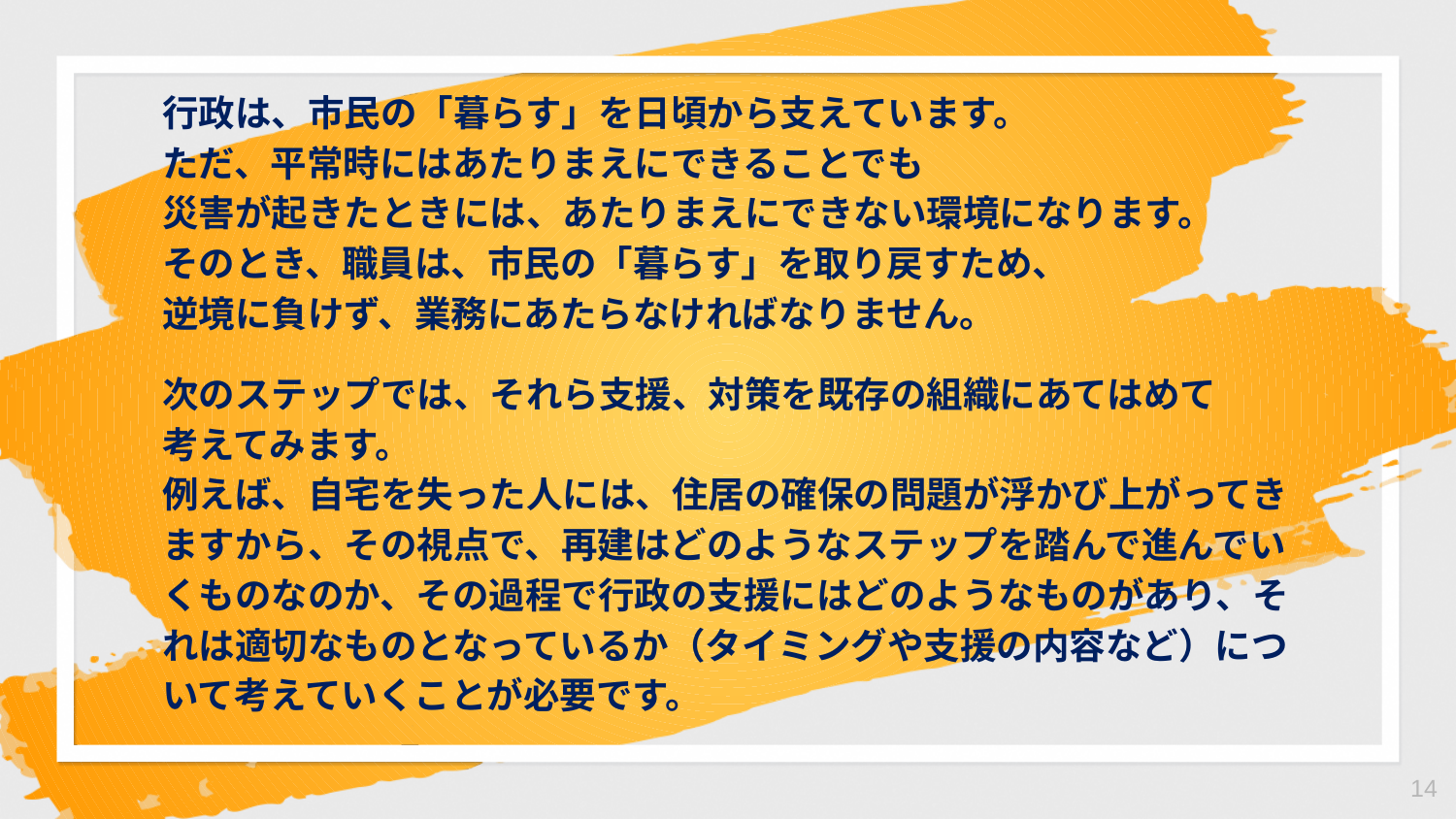

行政は、市民の「暮らす」を日頃から支えています。
ただ、平常時にはあたりまえにできることでも
災害が起きたときには、あたりまえにできない環境になります。
そのとき、職員は、市民の「暮らす」を取り戻すため、
逆境に負けず、業務にあたらなければなりません。

次のステップでは、それら支援、対策を既存の組織にあてはめて
考えてみます。
例えば、自宅を失った人には、住居の確保の問題が浮かび上がってきますから、その視点で、再建はどのようなステップを踏んで進んでいくものなのか、その過程で行政の支援にはどのようなものがあり、それは適切なものとなっているか（タイミングや支援の内容など）について考えていくことが必要です。
14